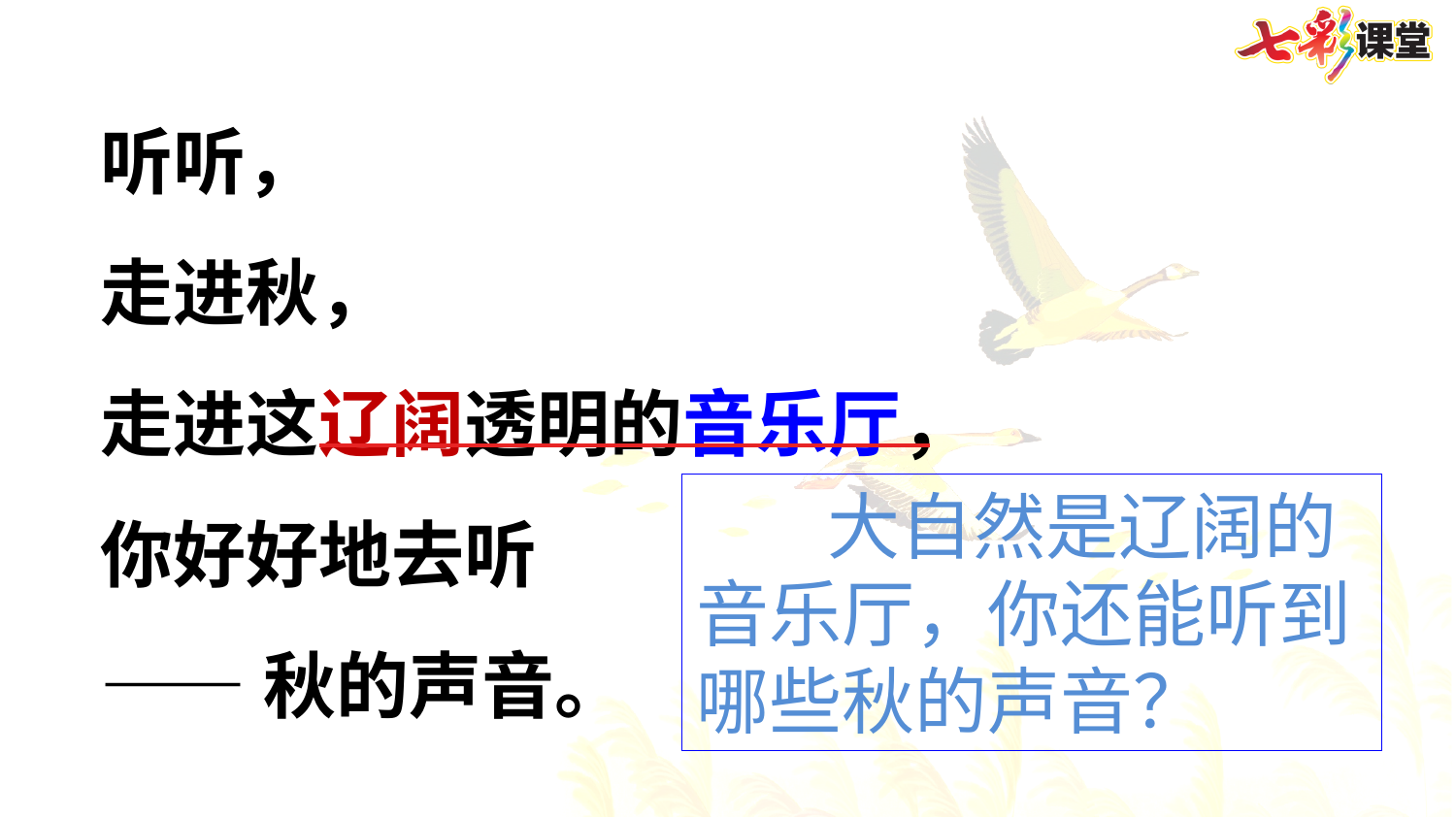

听听，
走进秋，
走进这辽阔透明的音乐厅，
你好好地去听
——秋的声音。
       大自然是辽阔的音乐厅，你还能听到哪些秋的声音？